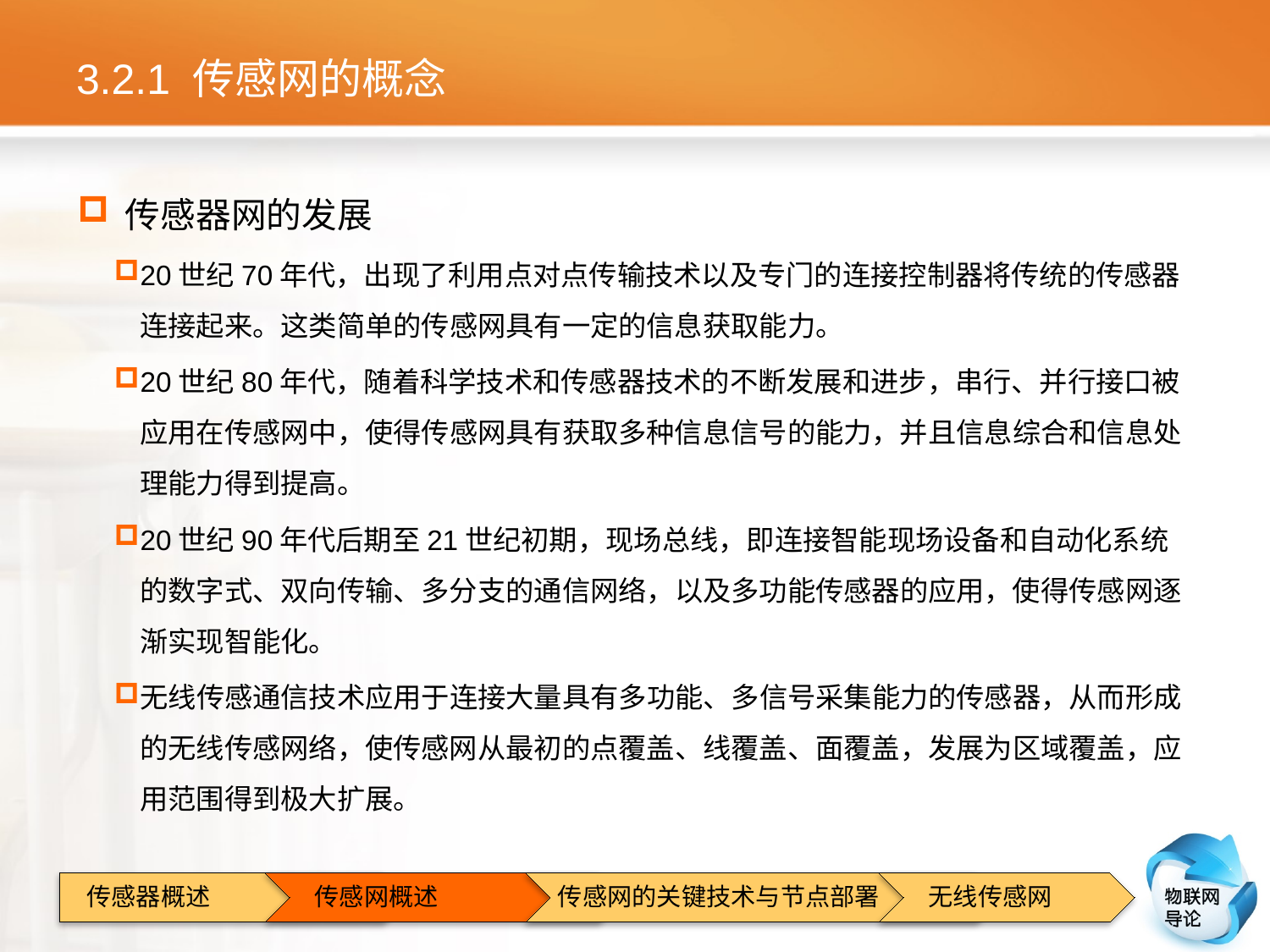

# 3.2.1 传感网的概念
传感器网的发展
20世纪70年代，出现了利用点对点传输技术以及专门的连接控制器将传统的传感器连接起来。这类简单的传感网具有一定的信息获取能力。
20世纪80年代，随着科学技术和传感器技术的不断发展和进步，串行、并行接口被应用在传感网中，使得传感网具有获取多种信息信号的能力，并且信息综合和信息处理能力得到提高。
20世纪90年代后期至21世纪初期，现场总线，即连接智能现场设备和自动化系统的数字式、双向传输、多分支的通信网络，以及多功能传感器的应用，使得传感网逐渐实现智能化。
无线传感通信技术应用于连接大量具有多功能、多信号采集能力的传感器，从而形成的无线传感网络，使传感网从最初的点覆盖、线覆盖、面覆盖，发展为区域覆盖，应用范围得到极大扩展。